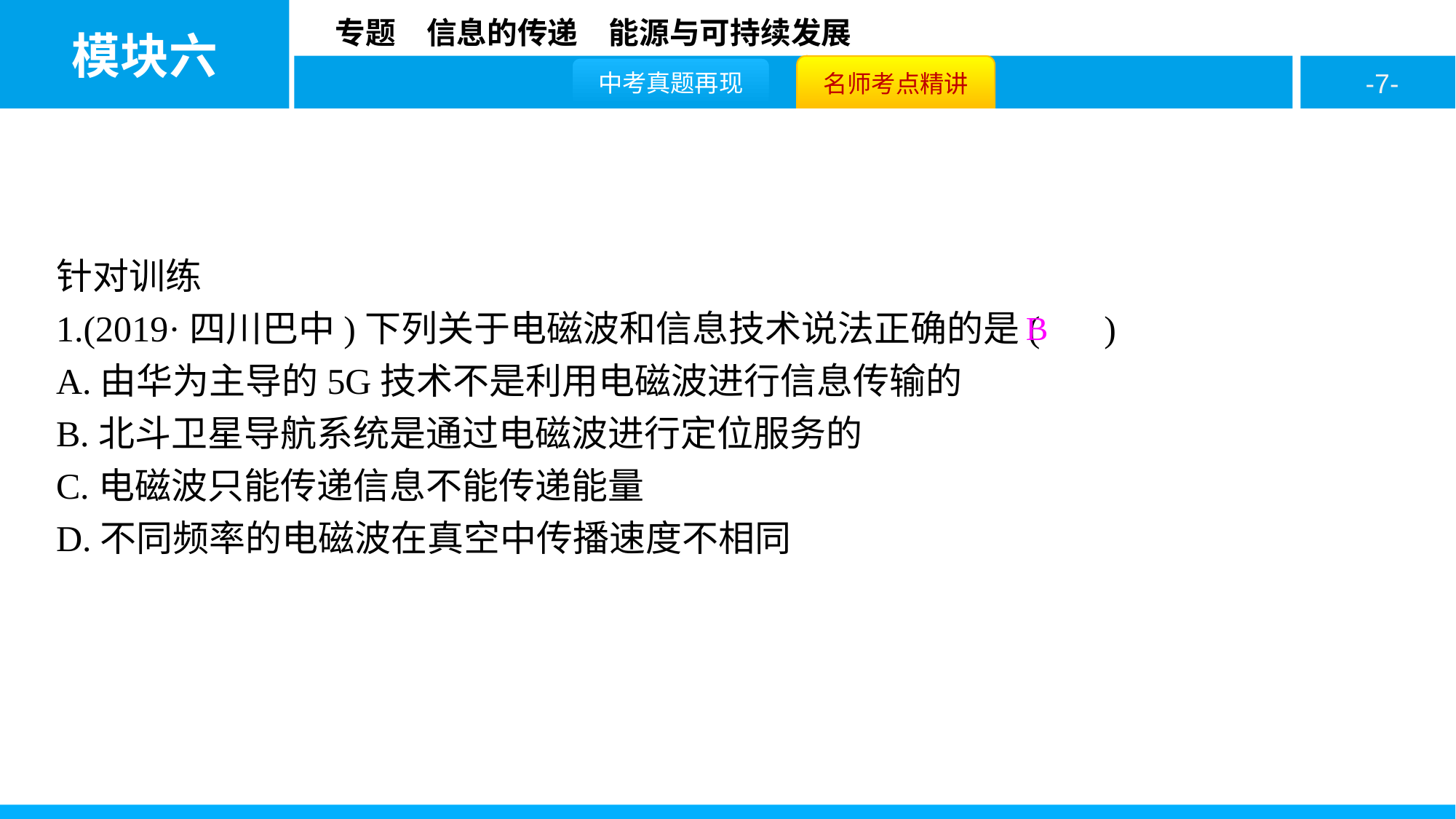

针对训练
1.(2019·四川巴中)下列关于电磁波和信息技术说法正确的是(       )
A.由华为主导的5G技术不是利用电磁波进行信息传输的
B.北斗卫星导航系统是通过电磁波进行定位服务的
C.电磁波只能传递信息不能传递能量
D.不同频率的电磁波在真空中传播速度不相同
B